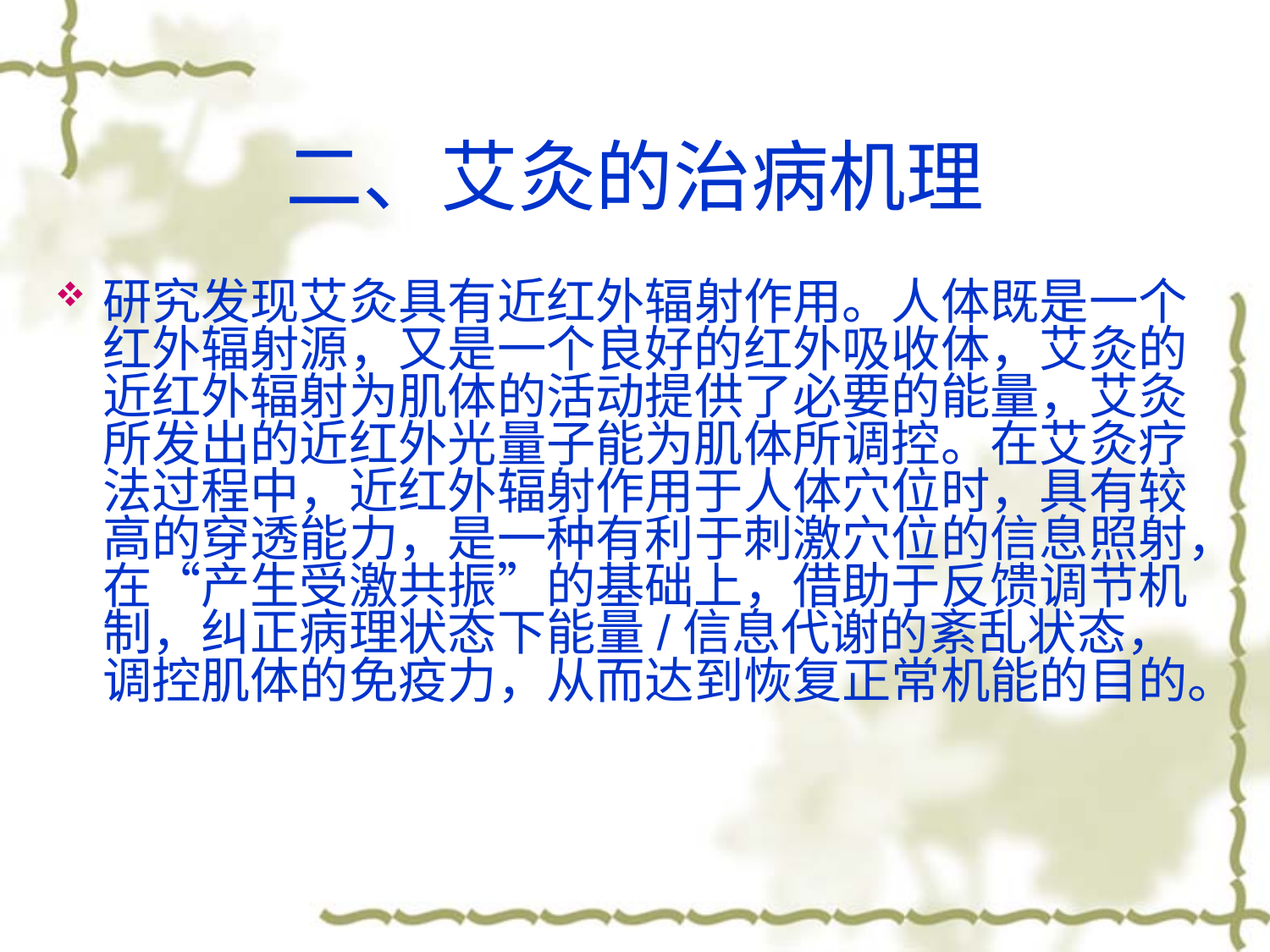

# 二、艾灸的治病机理
研究发现艾灸具有近红外辐射作用。人体既是一个红外辐射源，又是一个良好的红外吸收体，艾灸的近红外辐射为肌体的活动提供了必要的能量，艾灸所发出的近红外光量子能为肌体所调控。在艾灸疗法过程中，近红外辐射作用于人体穴位时，具有较高的穿透能力，是一种有利于刺激穴位的信息照射，在“产生受激共振”的基础上，借助于反馈调节机制，纠正病理状态下能量/信息代谢的紊乱状态，调控肌体的免疫力，从而达到恢复正常机能的目的。